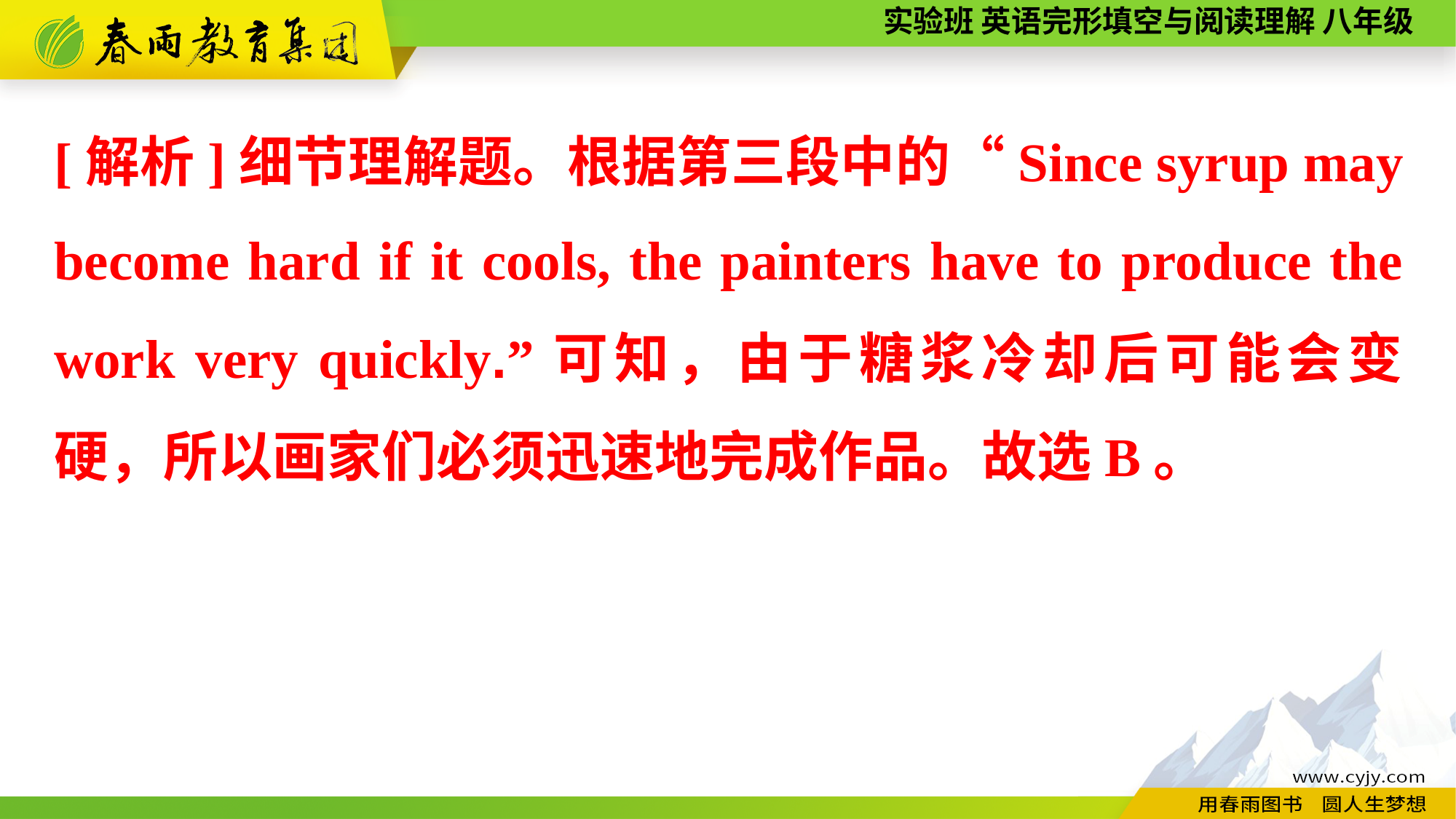

[解析]细节理解题。根据第三段中的“Since syrup may become hard if it cools, the painters have to produce the work very quickly.”可知，由于糖浆冷却后可能会变硬，所以画家们必须迅速地完成作品。故选B。